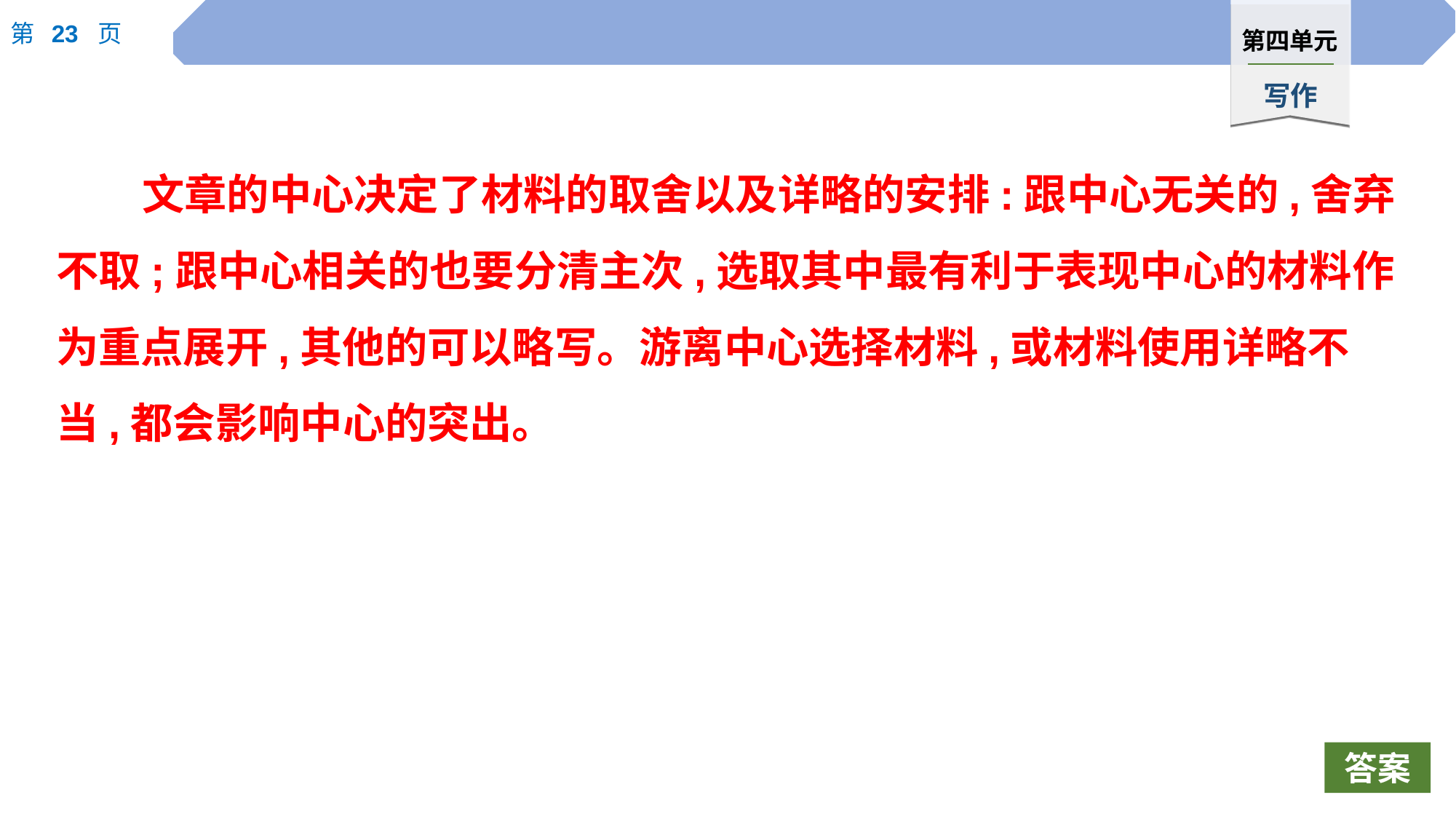

文章的中心决定了材料的取舍以及详略的安排:跟中心无关的,舍弃不取;跟中心相关的也要分清主次,选取其中最有利于表现中心的材料作为重点展开,其他的可以略写。游离中心选择材料,或材料使用详略不当,都会影响中心的突出。
答案